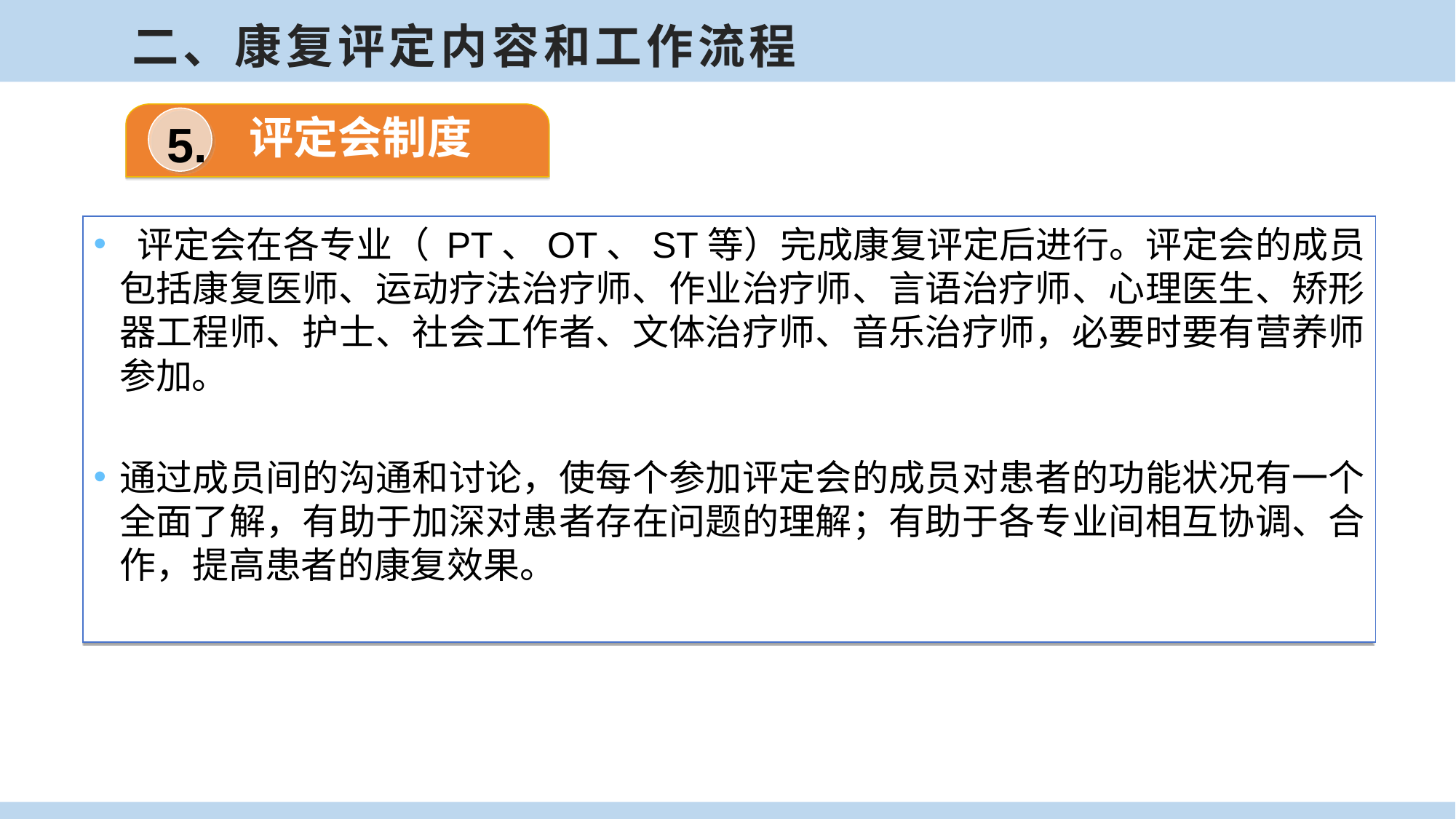

二、康复评定内容和工作流程

评定会制度

5.
 评定会在各专业（ PT、OT、ST等）完成康复评定后进行。评定会的成员包括康复医师、运动疗法治疗师、作业治疗师、言语治疗师、心理医生、矫形器工程师、护士、社会工作者、文体治疗师、音乐治疗师，必要时要有营养师参加。

通过成员间的沟通和讨论，使每个参加评定会的成员对患者的功能状况有一个全面了解，有助于加深对患者存在问题的理解；有助于各专业间相互协调、合作，提高患者的康复效果。